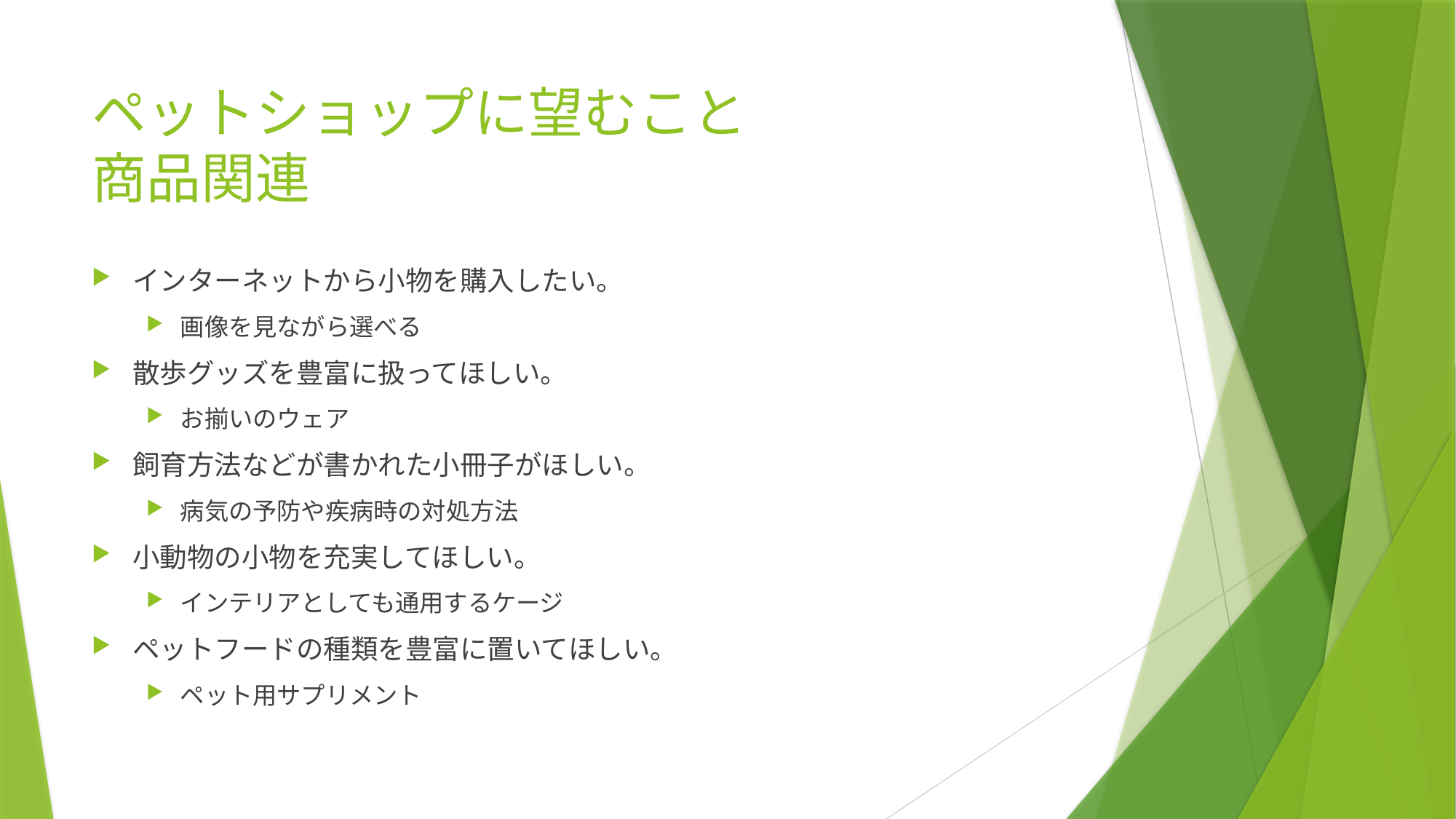

# ペットショップに望むこと 商品関連
インターネットから小物を購入したい。
画像を見ながら選べる
散歩グッズを豊富に扱ってほしい。
お揃いのウェア
飼育方法などが書かれた小冊子がほしい。
病気の予防や疾病時の対処方法
小動物の小物を充実してほしい。
インテリアとしても通用するケージ
ペットフードの種類を豊富に置いてほしい。
ペット用サプリメント